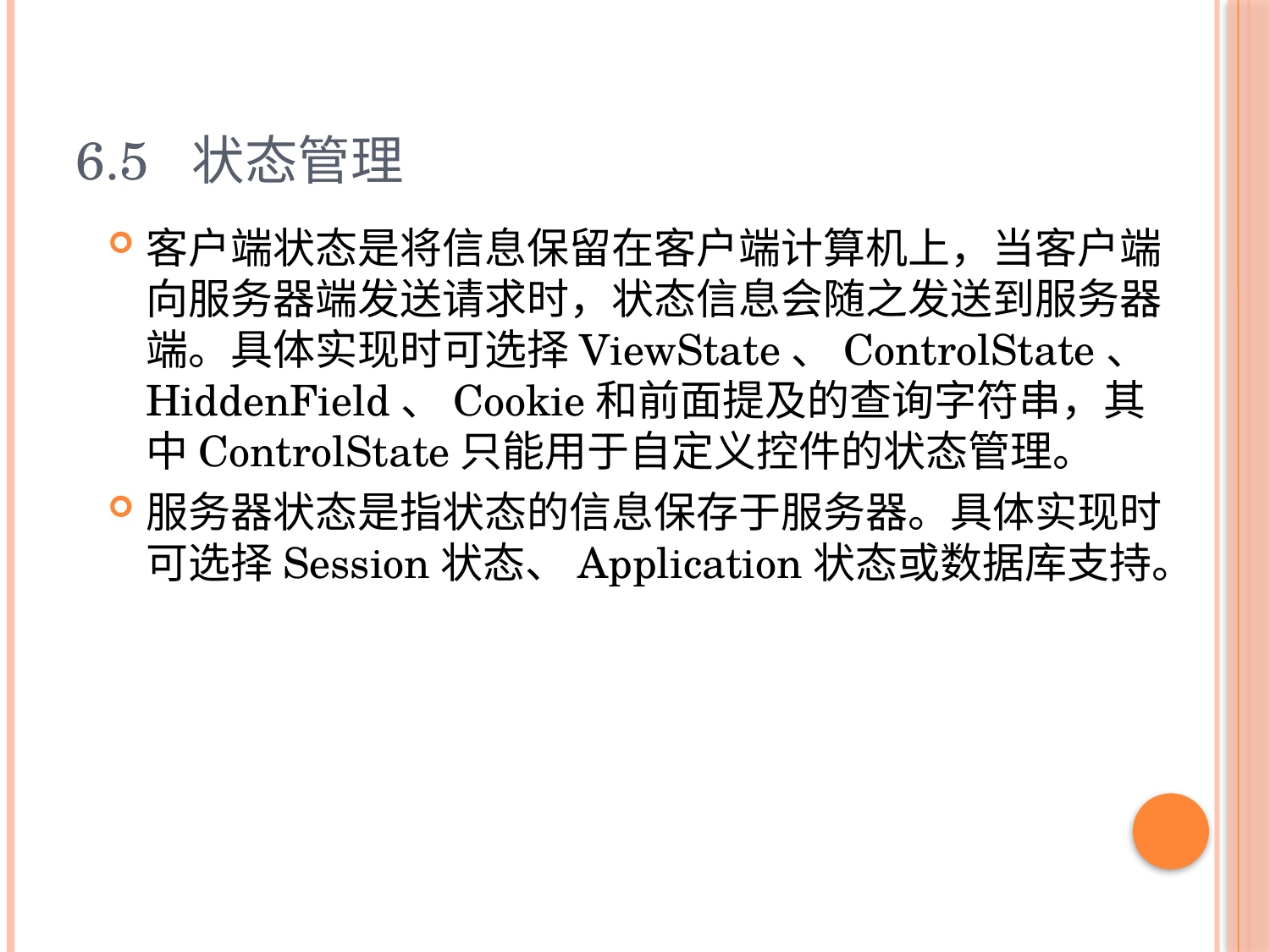

# 6.5  状态管理
客户端状态是将信息保留在客户端计算机上，当客户端向服务器端发送请求时，状态信息会随之发送到服务器端。具体实现时可选择ViewState、ControlState、HiddenField、Cookie和前面提及的查询字符串，其中ControlState只能用于自定义控件的状态管理。
服务器状态是指状态的信息保存于服务器。具体实现时可选择Session状态、Application状态或数据库支持。
19